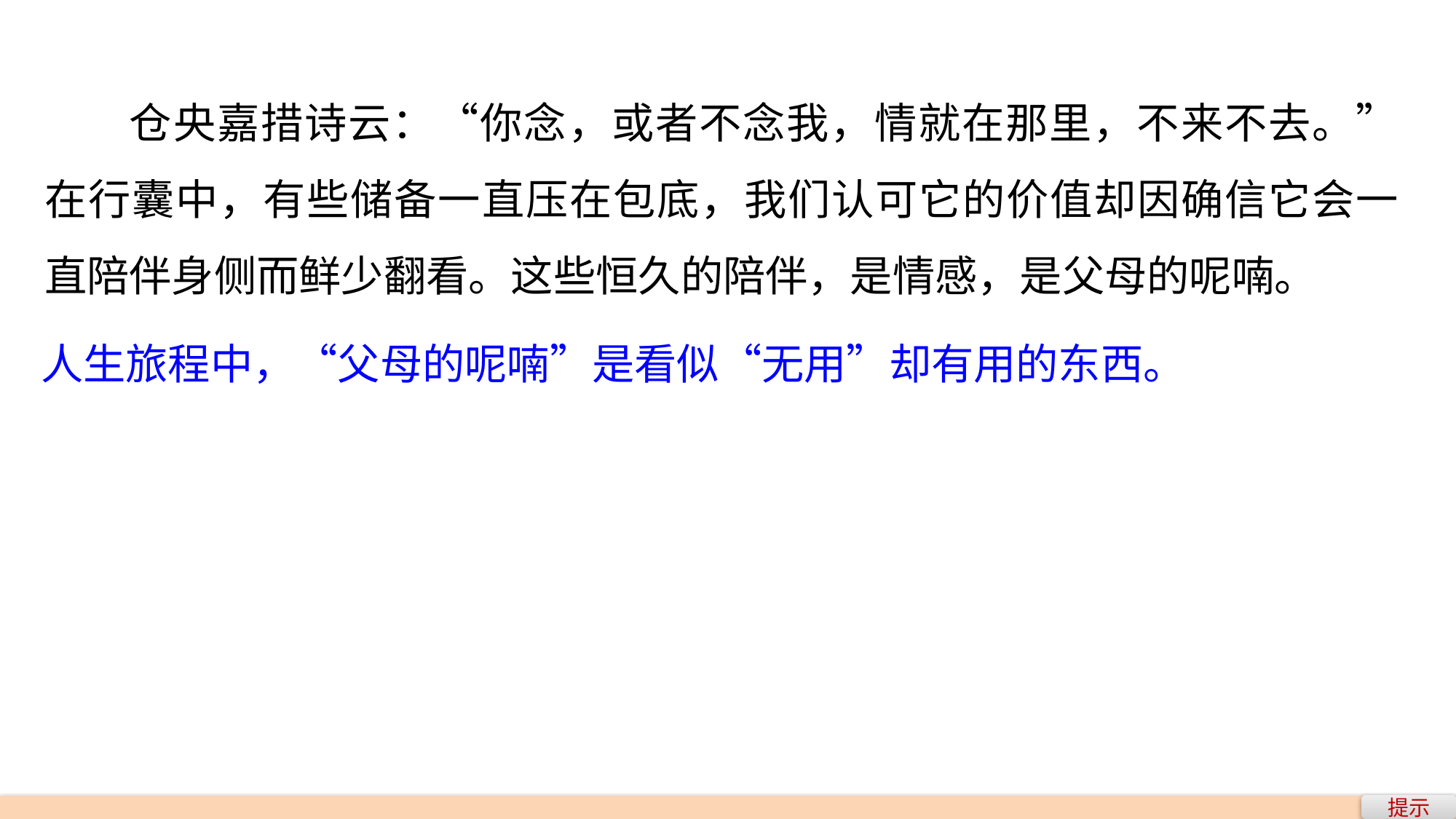

仓央嘉措诗云：“你念，或者不念我，情就在那里，不来不去。”在行囊中，有些储备一直压在包底，我们认可它的价值却因确信它会一直陪伴身侧而鲜少翻看。这些恒久的陪伴，是情感，是父母的呢喃。
人生旅程中，“父母的呢喃”是看似“无用”却有用的东西。
提示